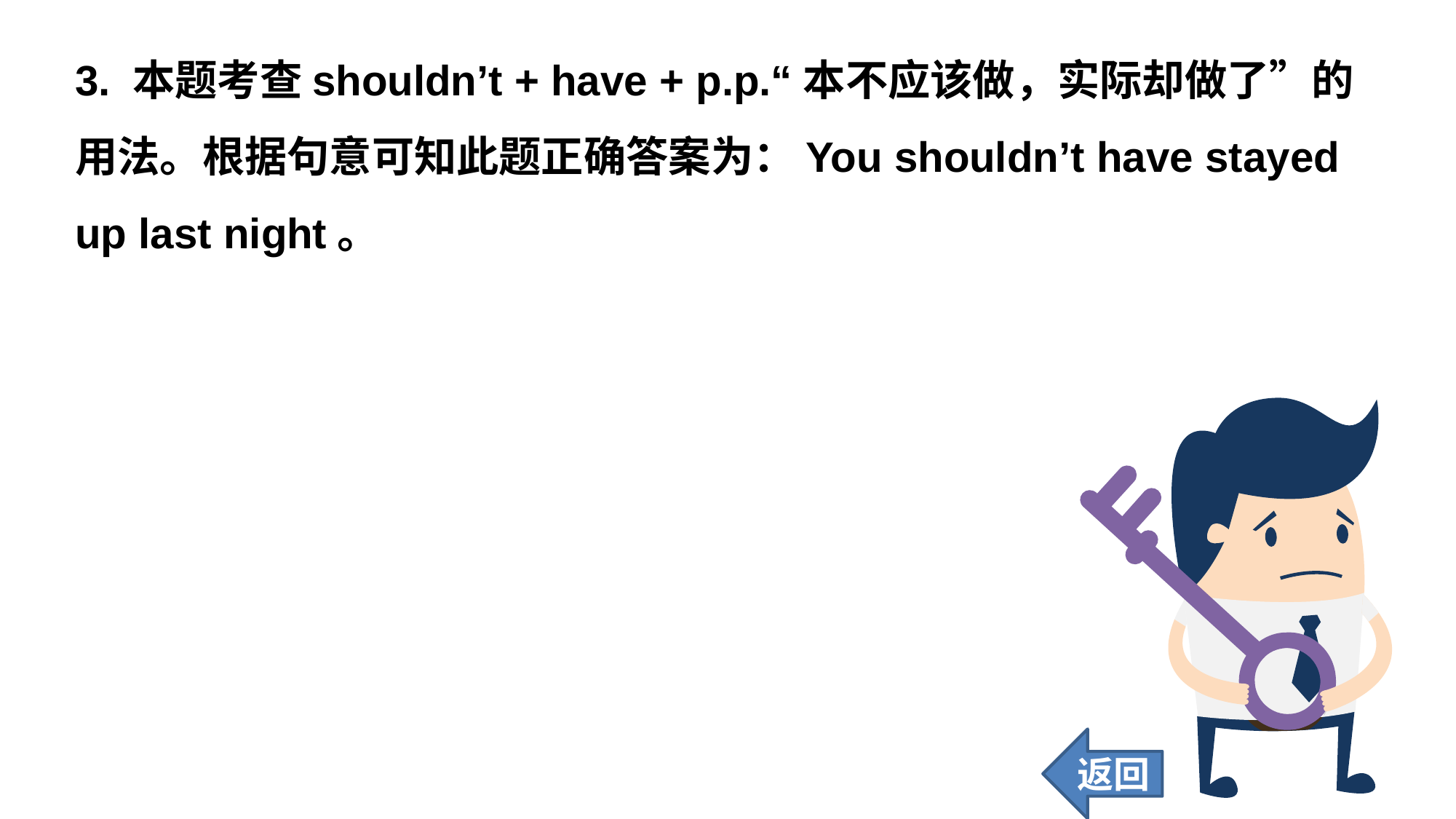

3. 本题考查shouldn’t + have + p.p.“本不应该做，实际却做了”的用法。根据句意可知此题正确答案为：You shouldn’t have stayed up last night。

返回
56